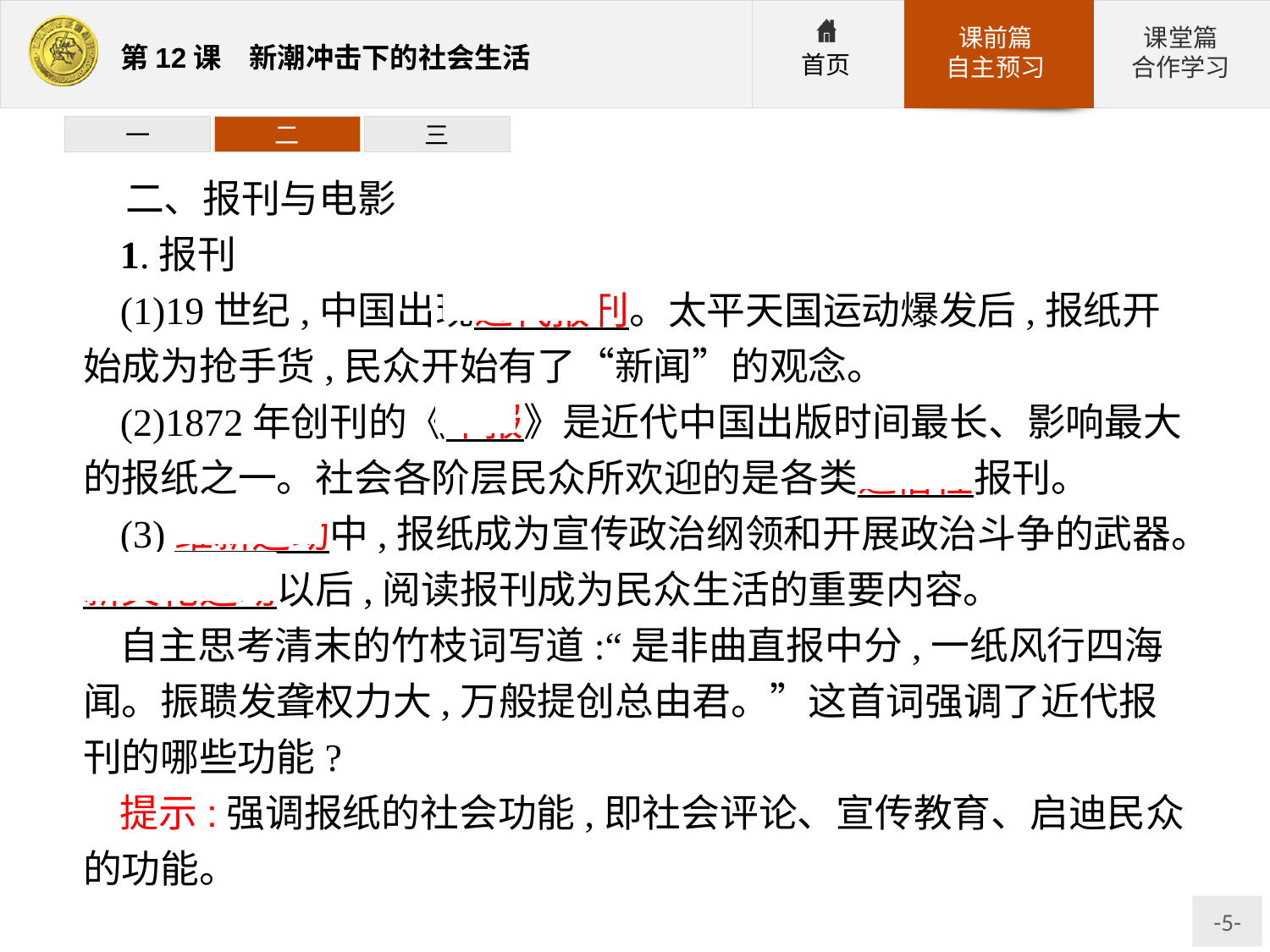

一
二
三
二、报刊与电影
1.报刊
(1)19世纪,中国出现近代报刊。太平天国运动爆发后,报纸开始成为抢手货,民众开始有了“新闻”的观念。
(2)1872年创刊的《申报》是近代中国出版时间最长、影响最大的报纸之一。社会各阶层民众所欢迎的是各类通俗性报刊。
(3)维新运动中,报纸成为宣传政治纲领和开展政治斗争的武器。新文化运动以后,阅读报刊成为民众生活的重要内容。
自主思考清末的竹枝词写道:“是非曲直报中分,一纸风行四海闻。振聩发聋权力大,万般提创总由君。”这首词强调了近代报刊的哪些功能?
提示:强调报纸的社会功能,即社会评论、宣传教育、启迪民众的功能。